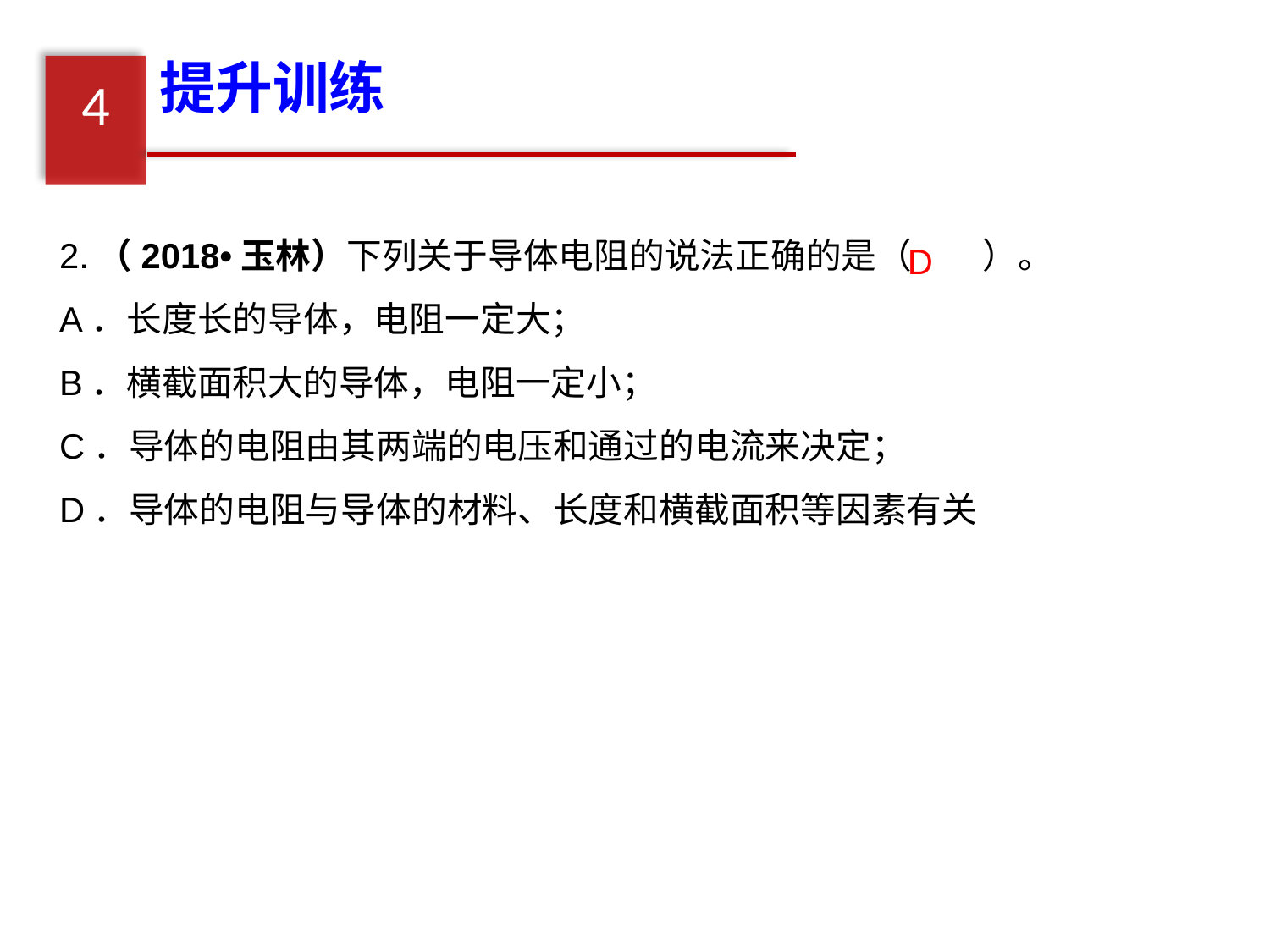

提升训练

4
2.（2018•玉林）下列关于导体电阻的说法正确的是（　　）。
A．长度长的导体，电阻一定大；
B．横截面积大的导体，电阻一定小；
C．导体的电阻由其两端的电压和通过的电流来决定；
D．导体的电阻与导体的材料、长度和横截面积等因素有关
D